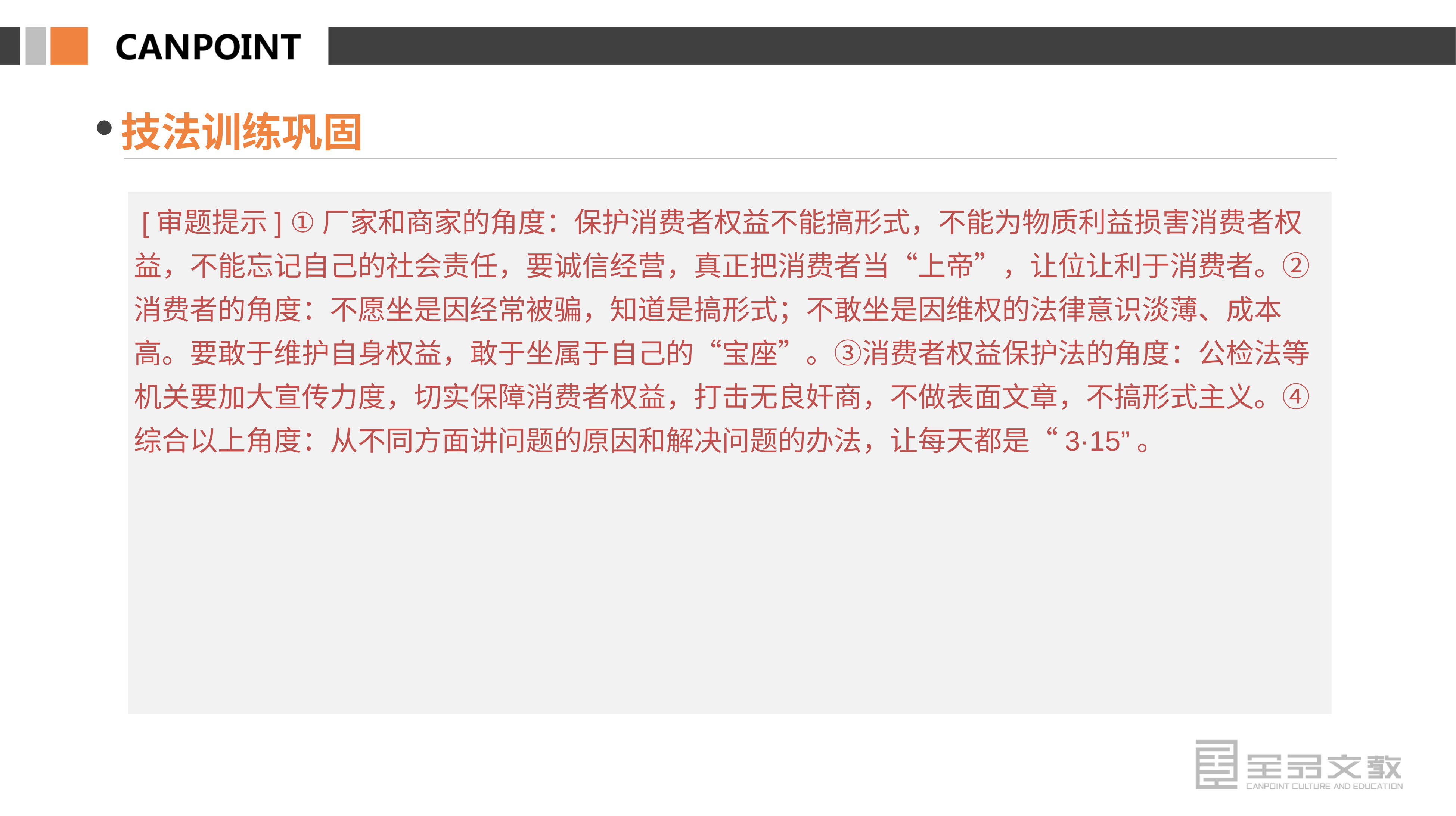

技法训练巩固

 [审题提示] ①厂家和商家的角度：保护消费者权益不能搞形式，不能为物质利益损害消费者权益，不能忘记自己的社会责任，要诚信经营，真正把消费者当“上帝”，让位让利于消费者。②消费者的角度：不愿坐是因经常被骗，知道是搞形式；不敢坐是因维权的法律意识淡薄、成本高。要敢于维护自身权益，敢于坐属于自己的“宝座”。③消费者权益保护法的角度：公检法等机关要加大宣传力度，切实保障消费者权益，打击无良奸商，不做表面文章，不搞形式主义。④综合以上角度：从不同方面讲问题的原因和解决问题的办法，让每天都是“3·15”。